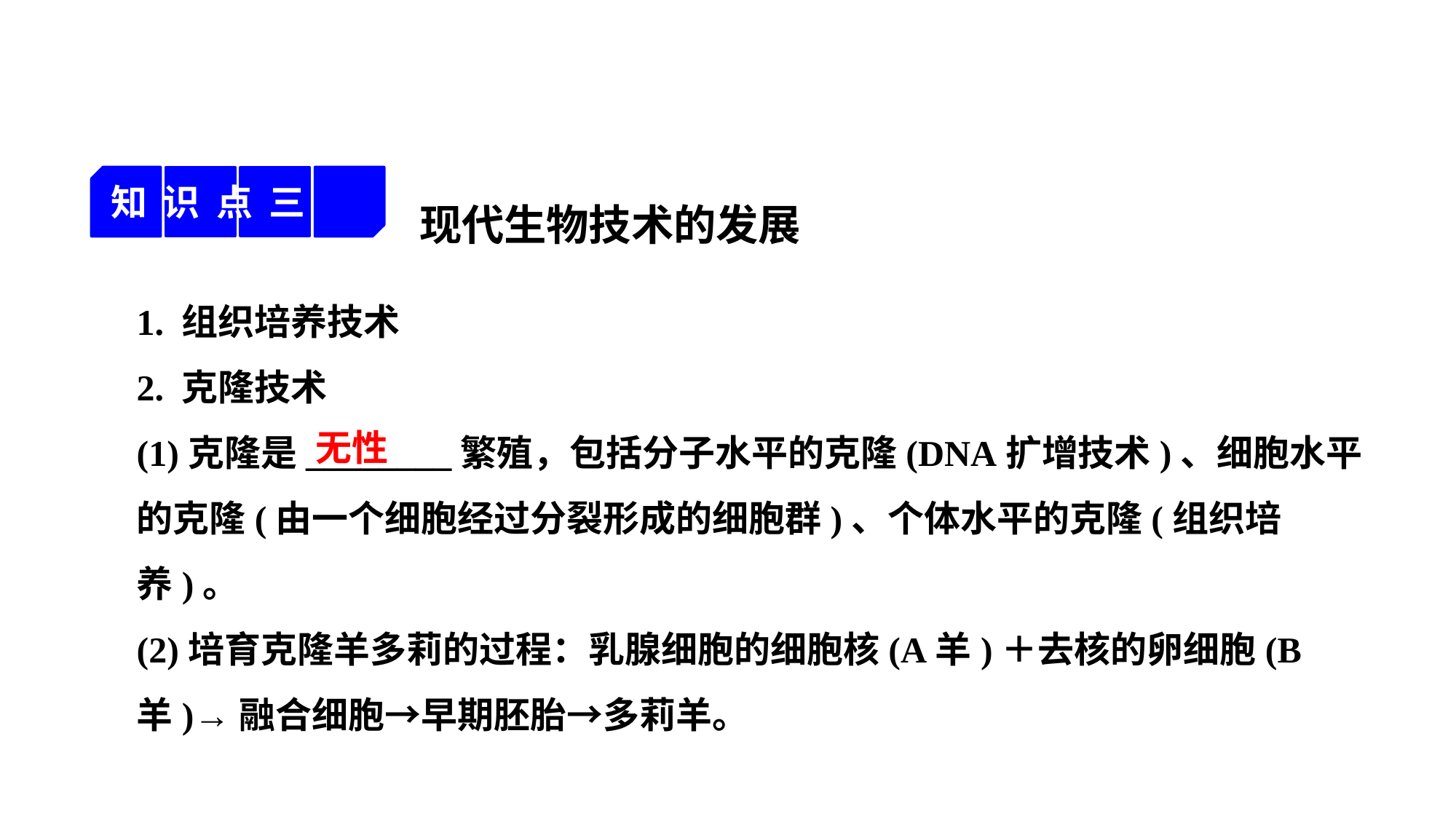

现代生物技术的发展

知  识  点  三
1. 组织培养技术
2. 克隆技术
(1)克隆是________繁殖，包括分子水平的克隆(DNA扩增技术)、细胞水平的克隆(由一个细胞经过分裂形成的细胞群)、个体水平的克隆(组织培养)。
(2)培育克隆羊多莉的过程：乳腺细胞的细胞核(A羊)＋去核的卵细胞(B羊)→融合细胞→早期胚胎→多莉羊。
无性